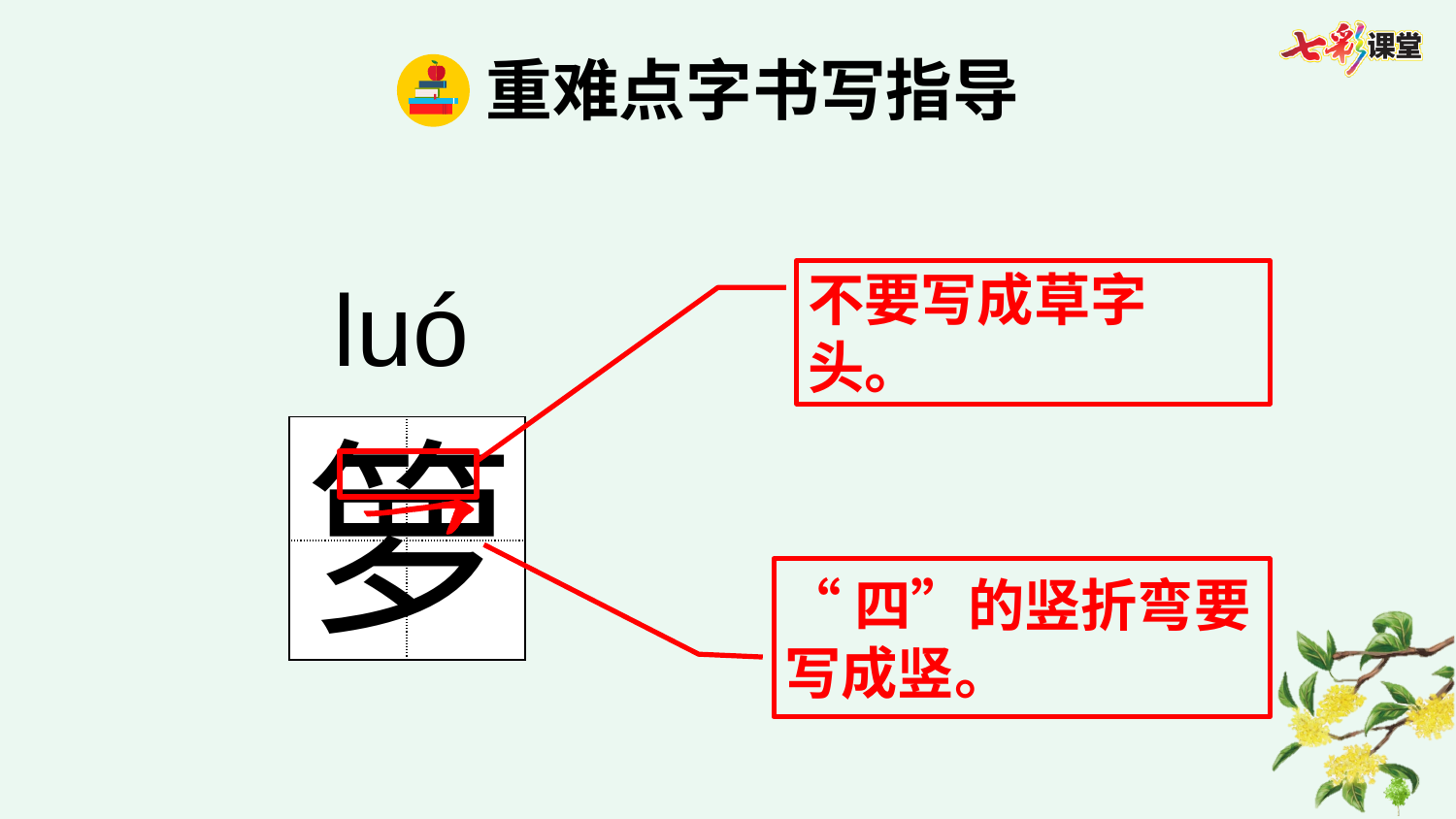

重难点字书写指导

luó
不要写成草字头。
箩
|  |  |
| --- | --- |
|  |  |

“四”的竖折弯要写成竖。